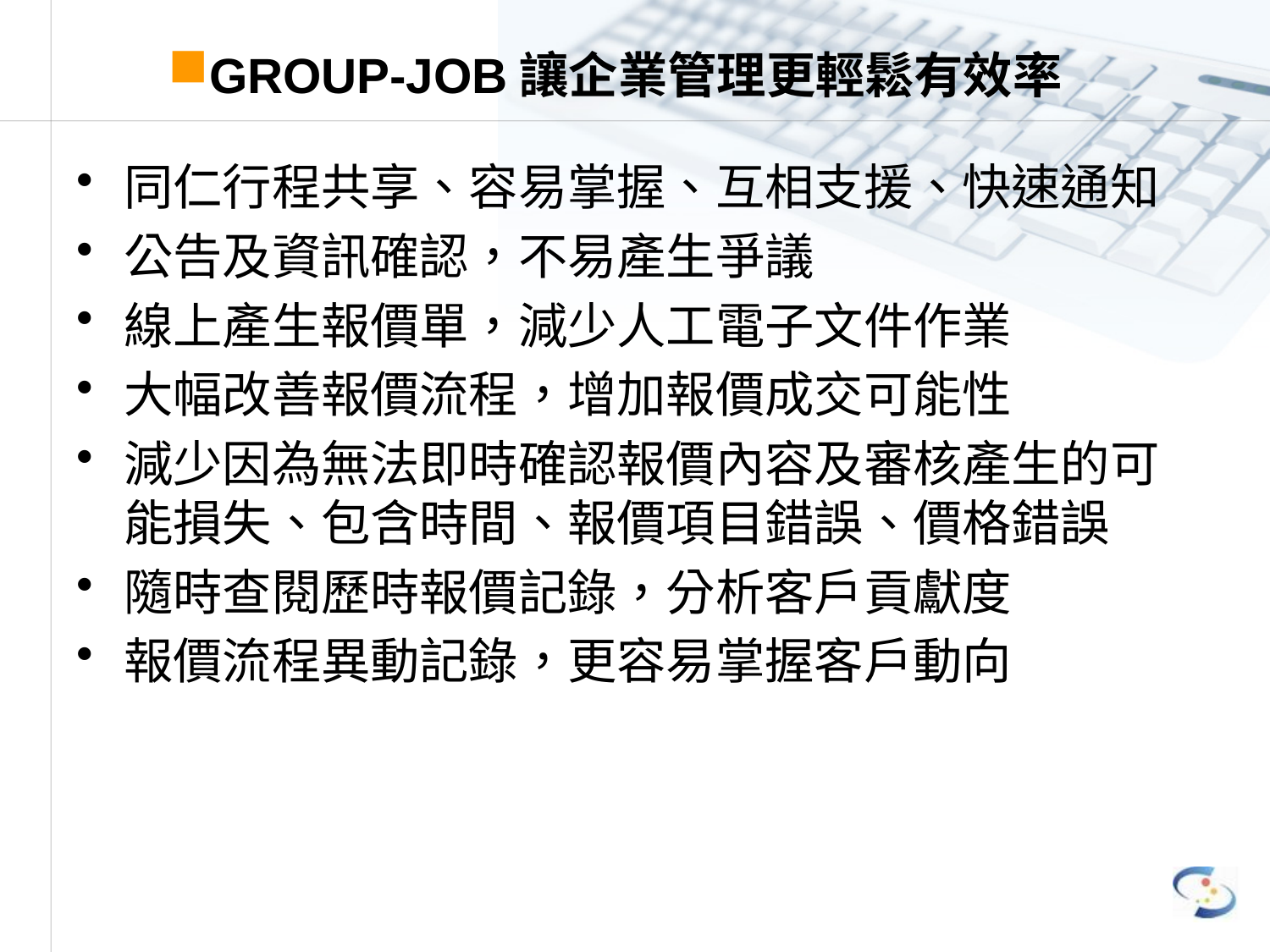

# GROUP-JOB讓企業管理更輕鬆有效率
同仁行程共享、容易掌握、互相支援、快速通知
公告及資訊確認，不易產生爭議
線上產生報價單，減少人工電子文件作業
大幅改善報價流程，增加報價成交可能性
減少因為無法即時確認報價內容及審核產生的可能損失、包含時間、報價項目錯誤、價格錯誤
隨時查閱歷時報價記錄，分析客戶貢獻度
報價流程異動記錄，更容易掌握客戶動向